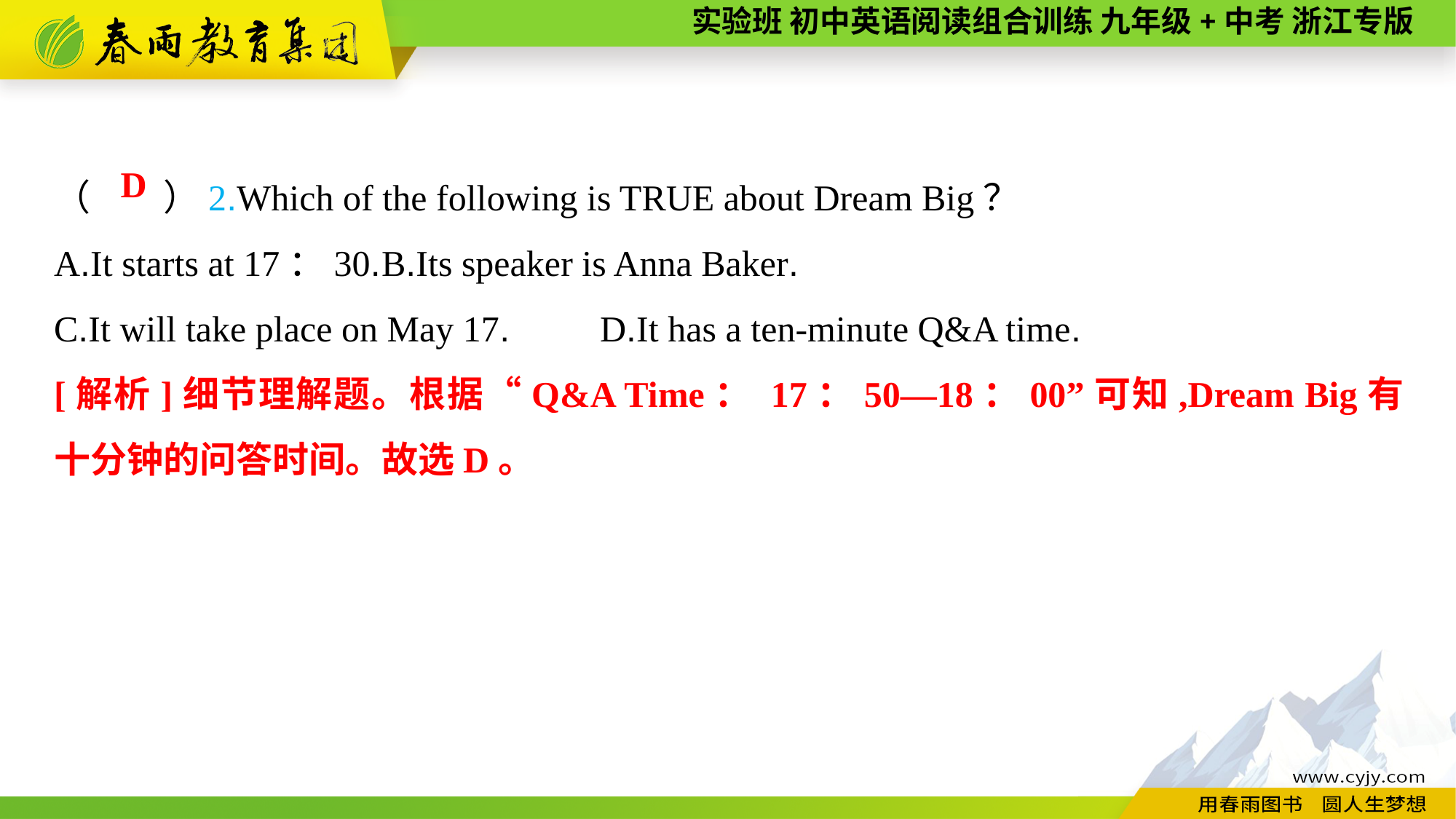

（　　）2.Which of the following is TRUE about Dream Big？
A.It starts at 17：30.	B.Its speaker is Anna Baker.
C.It will take place on May 17.	D.It has a ten-minute Q&A time.
D
[解析]细节理解题。根据“Q&A Time： 17：50—18：00”可知,Dream Big有十分钟的问答时间。故选D。